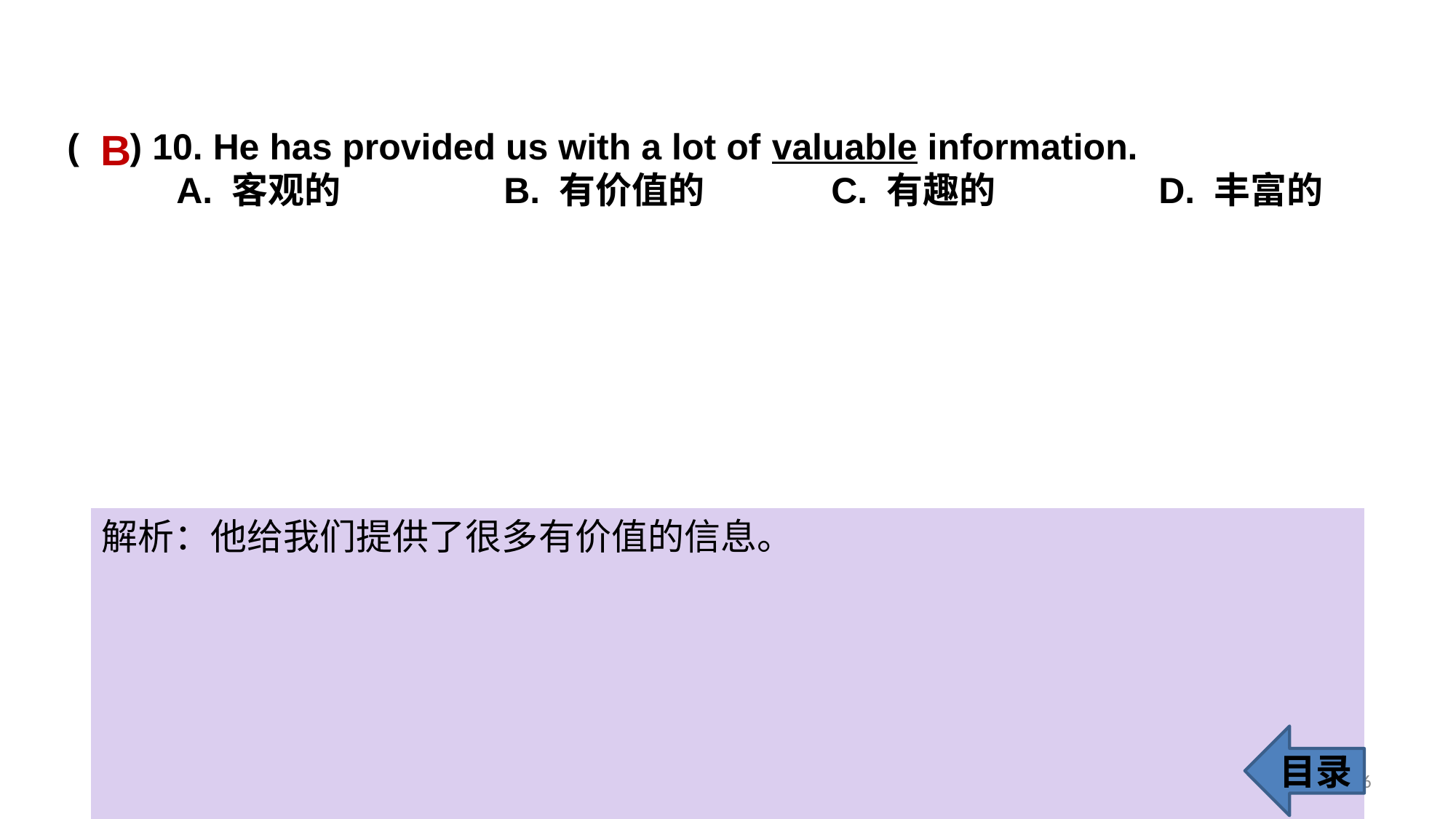

B
(     ) 10. He has provided us with a lot of valuable information.
	A. 客观的 		B. 有价值的 		C. 有趣的 		D. 丰富的
解析：他给我们提供了很多有价值的信息。

目录
16